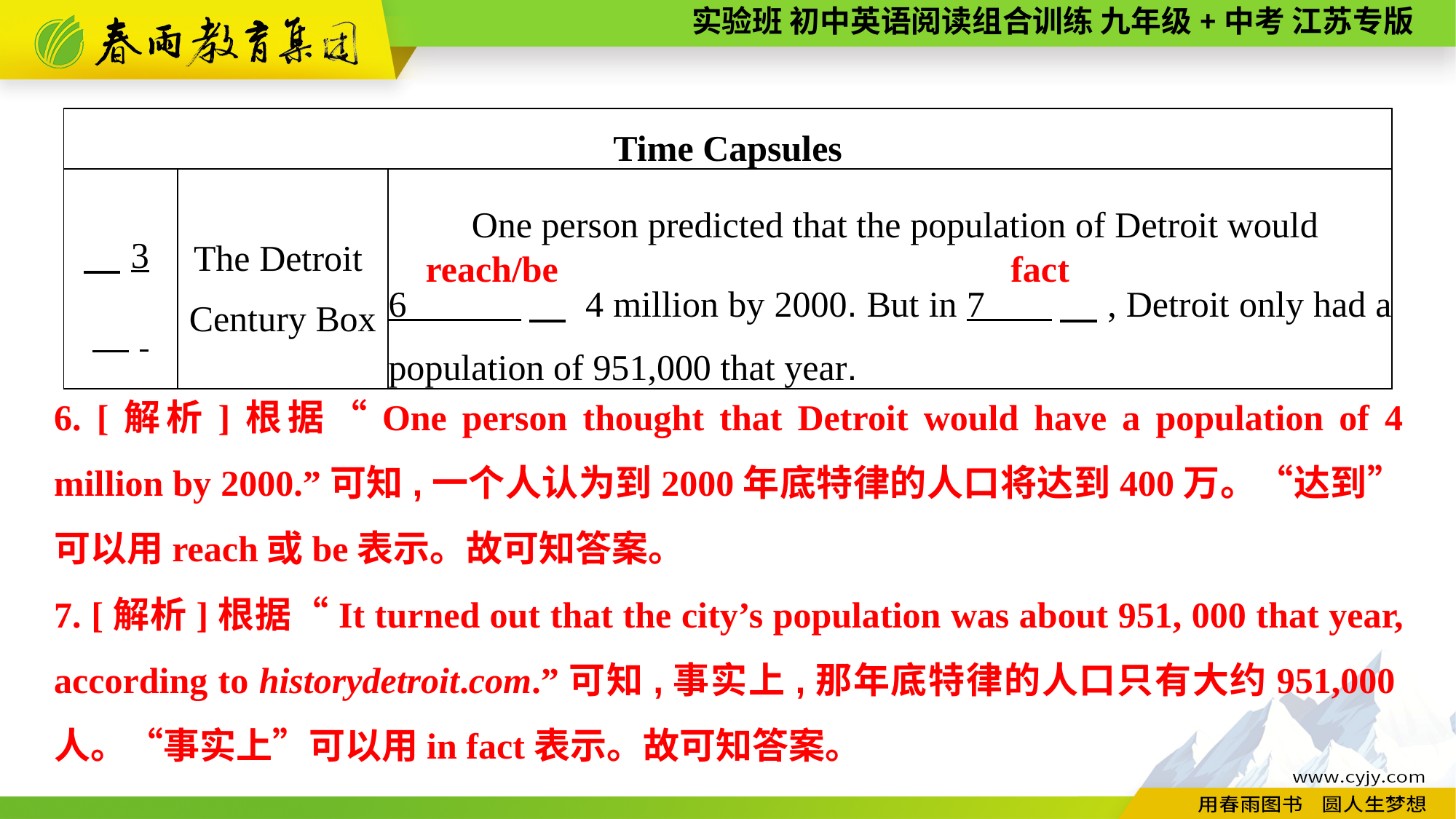

| Time Capsules |  |  |
| --- | --- | --- |
| 3　. | The Detroit Century Box | One person predicted that the population of Detroit would 6 　 4 million by 2000. But in 7 　, Detroit only had a population of 951,000 that year. |
reach/be
fact
6. [解析]根据“One person thought that Detroit would have a population of 4 million by 2000.”可知,一个人认为到2000年底特律的人口将达到400万。“达到”可以用reach或be表示。故可知答案。
7. [解析]根据“It turned out that the city’s population was about 951, 000 that year, according to historydetroit.com.”可知,事实上,那年底特律的人口只有大约951,000人。“事实上”可以用in fact表示。故可知答案。